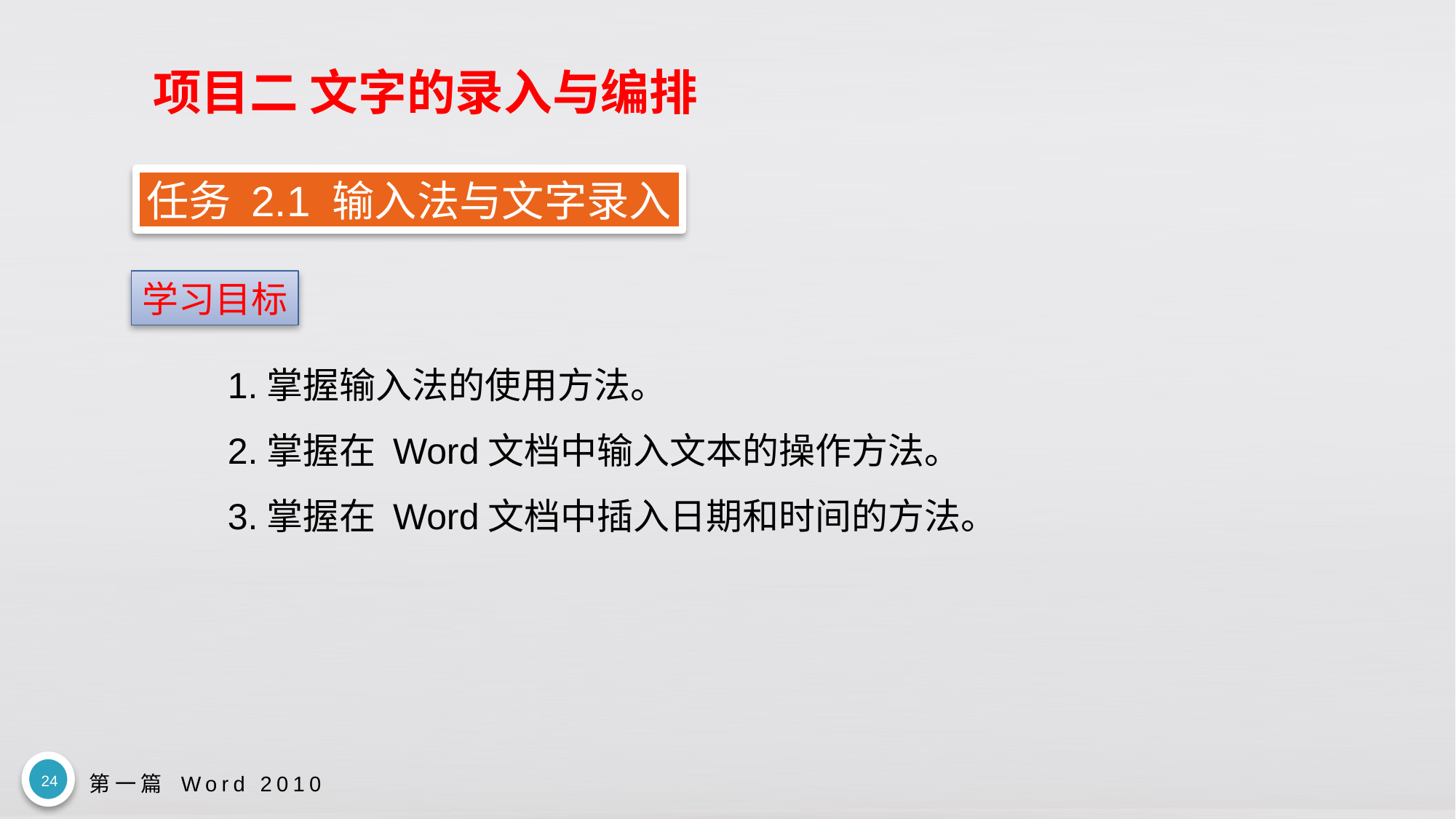

# 项目二 文字的录入与编排
任务 2.1 输入法与文字录入
学习目标
1.掌握输入法的使用方法。
2.掌握在 Word文档中输入文本的操作方法。
3.掌握在 Word文档中插入日期和时间的方法。
24